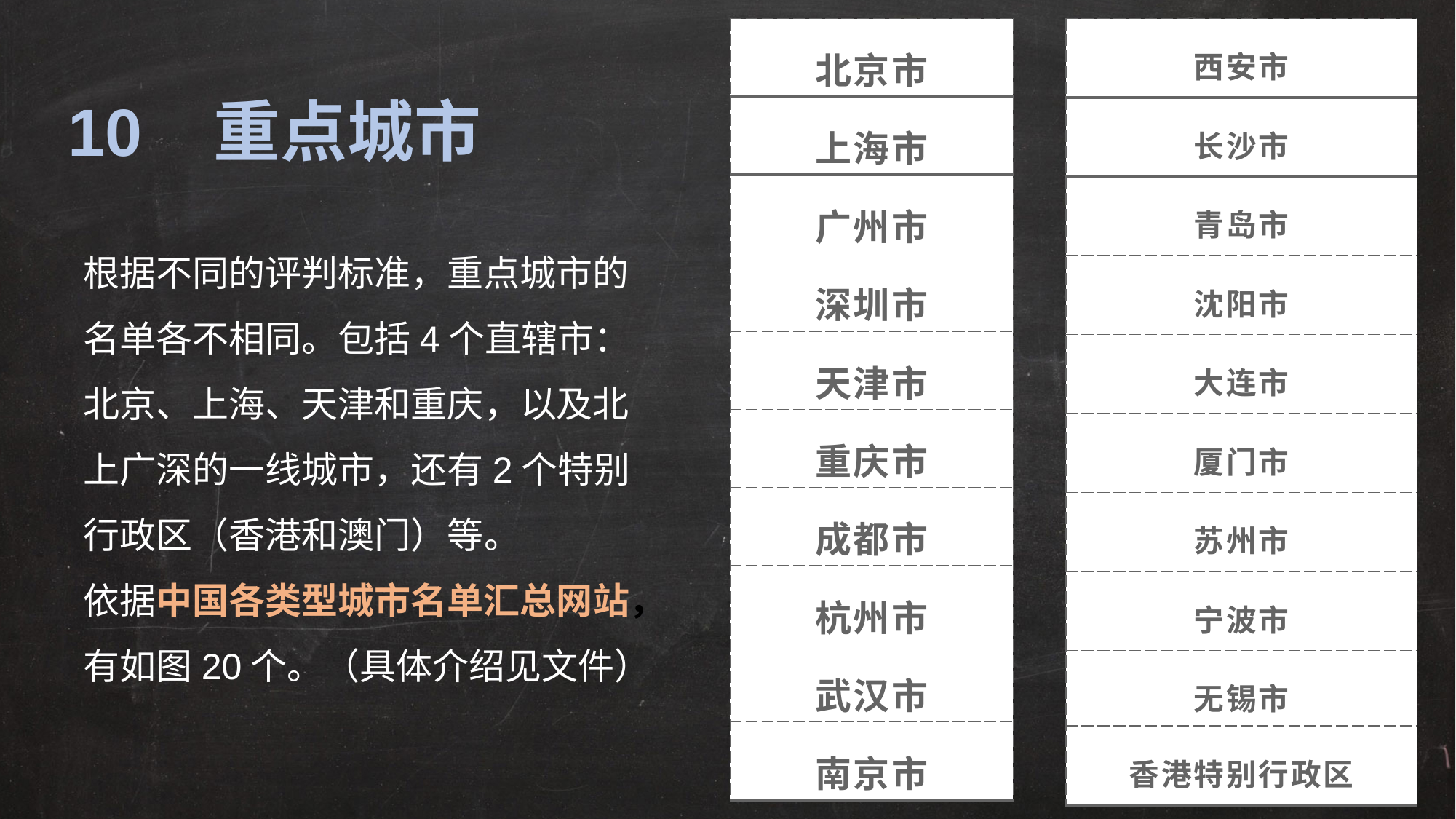

| 北京市 |
| --- |
| 上海市 |
| 广州市 |
| 深圳市 |
| 天津市 |
| 重庆市 |
| 成都市 |
| 杭州市 |
| 武汉市 |
| 南京市 |
| 西安市 |
| --- |
| 长沙市 |
| 青岛市 |
| 沈阳市 |
| 大连市 |
| 厦门市 |
| 苏州市 |
| 宁波市 |
| 无锡市 |
| 香港特别行政区 |
10   重点城市
根据不同的评判标准，重点城市的名单各不相同。包括4个直辖市：北京、上海、天津和重庆，以及北上广深的一线城市，还有2个特别行政区（香港和澳门）等。
依据中国各类型城市名单汇总网站，有如图20个。（具体介绍见文件）